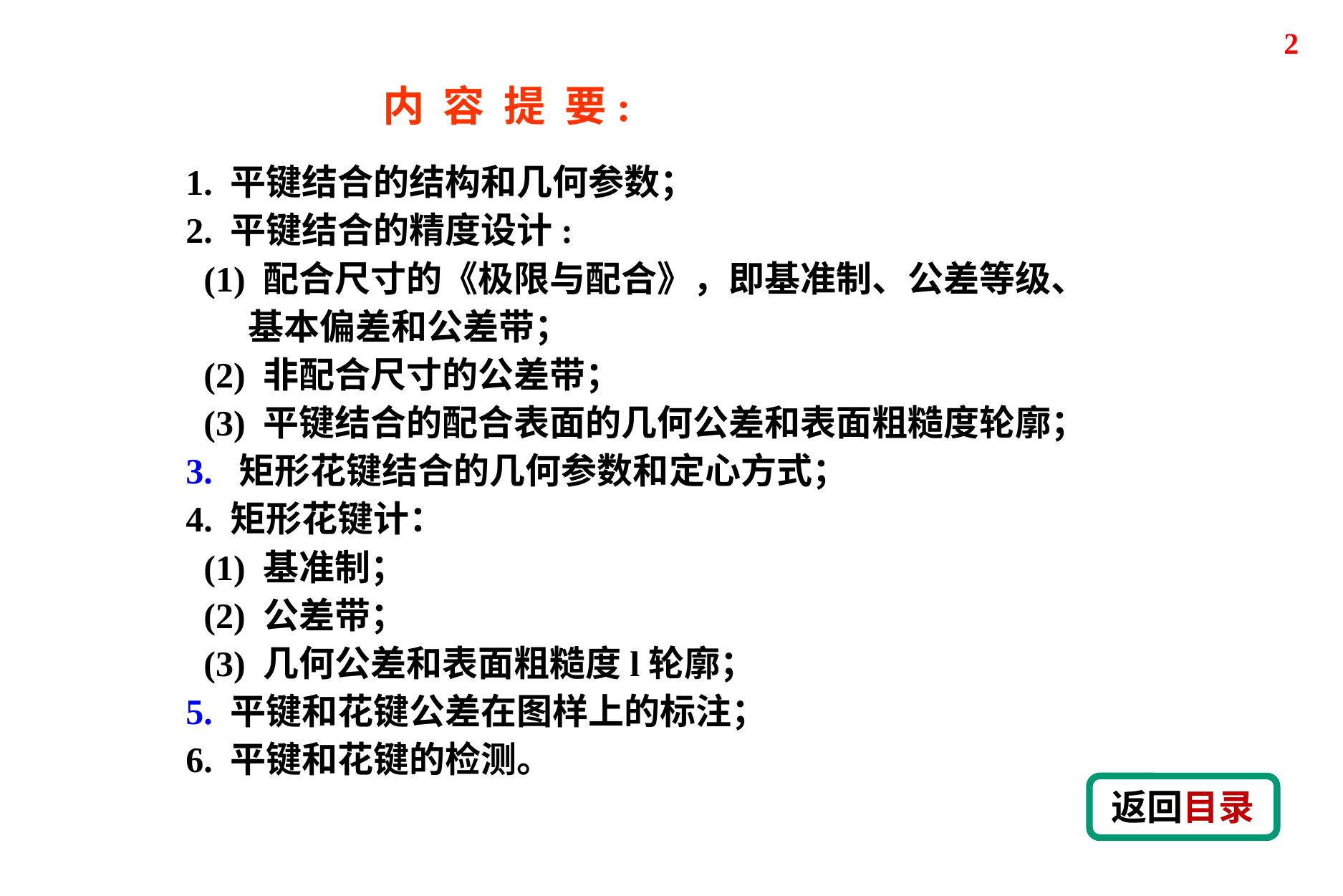

2
内  容  提  要:
   1. 平键结合的结构和几何参数；
   2. 平键结合的精度设计:
     (1) 配合尺寸的《极限与配合》，即基准制、公差等级、
          基本偏差和公差带；
     (2) 非配合尺寸的公差带；
     (3) 平键结合的配合表面的几何公差和表面粗糙度轮廓；
   3.  矩形花键结合的几何参数和定心方式；
   4. 矩形花键计：
     (1) 基准制；
     (2) 公差带；
     (3) 几何公差和表面粗糙度l轮廓；
   5. 平键和花键公差在图样上的标注；
   6. 平键和花键的检测。
返回目录